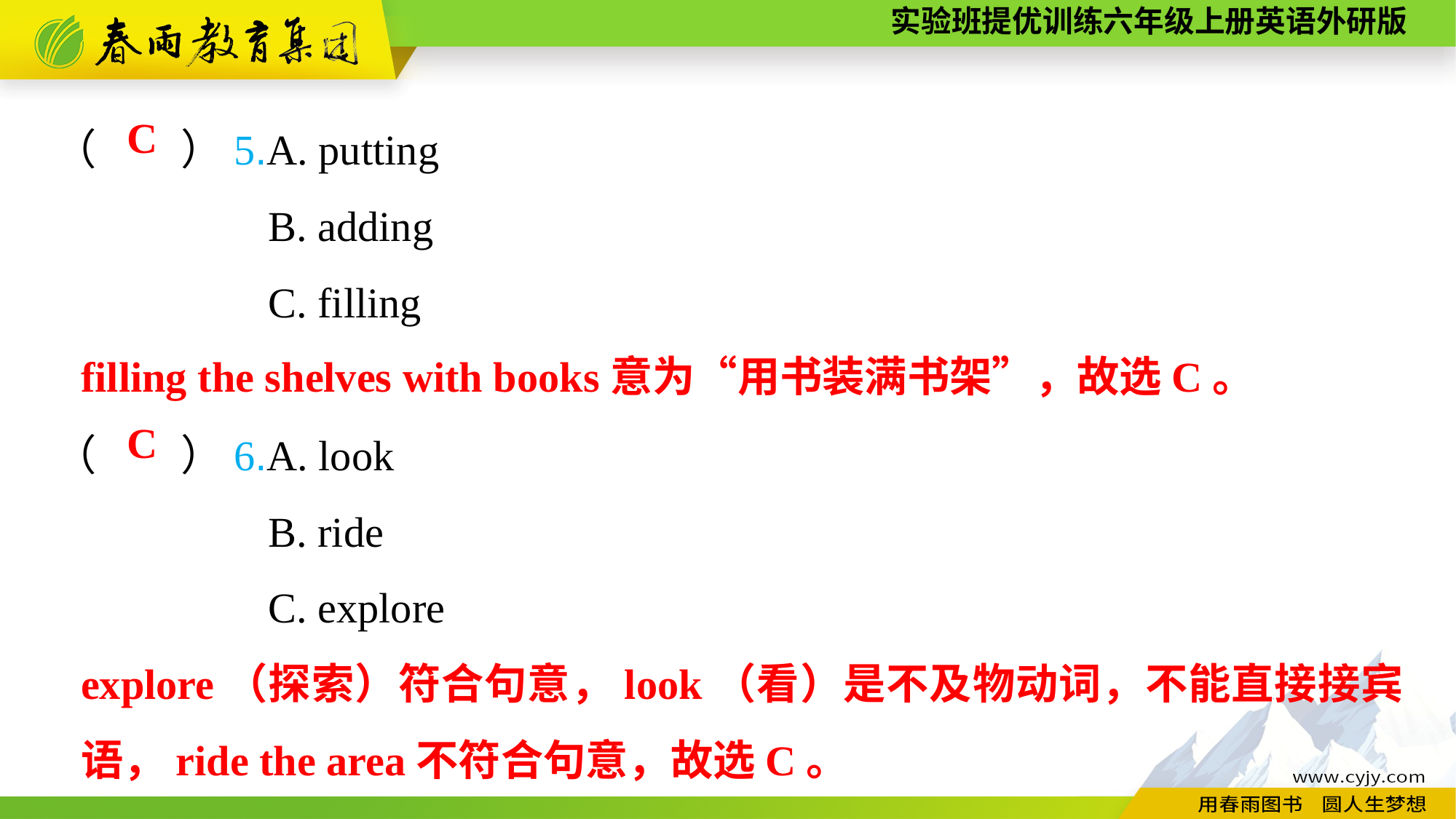

（　　）5.A. putting
B. adding
C. filling

（　　）6.A. look
B. ride
C. explore
C
filling the shelves with books意为“用书装满书架”，故选C。
C
explore（探索）符合句意，look（看）是不及物动词，不能直接接宾语，ride the area不符合句意，故选C。